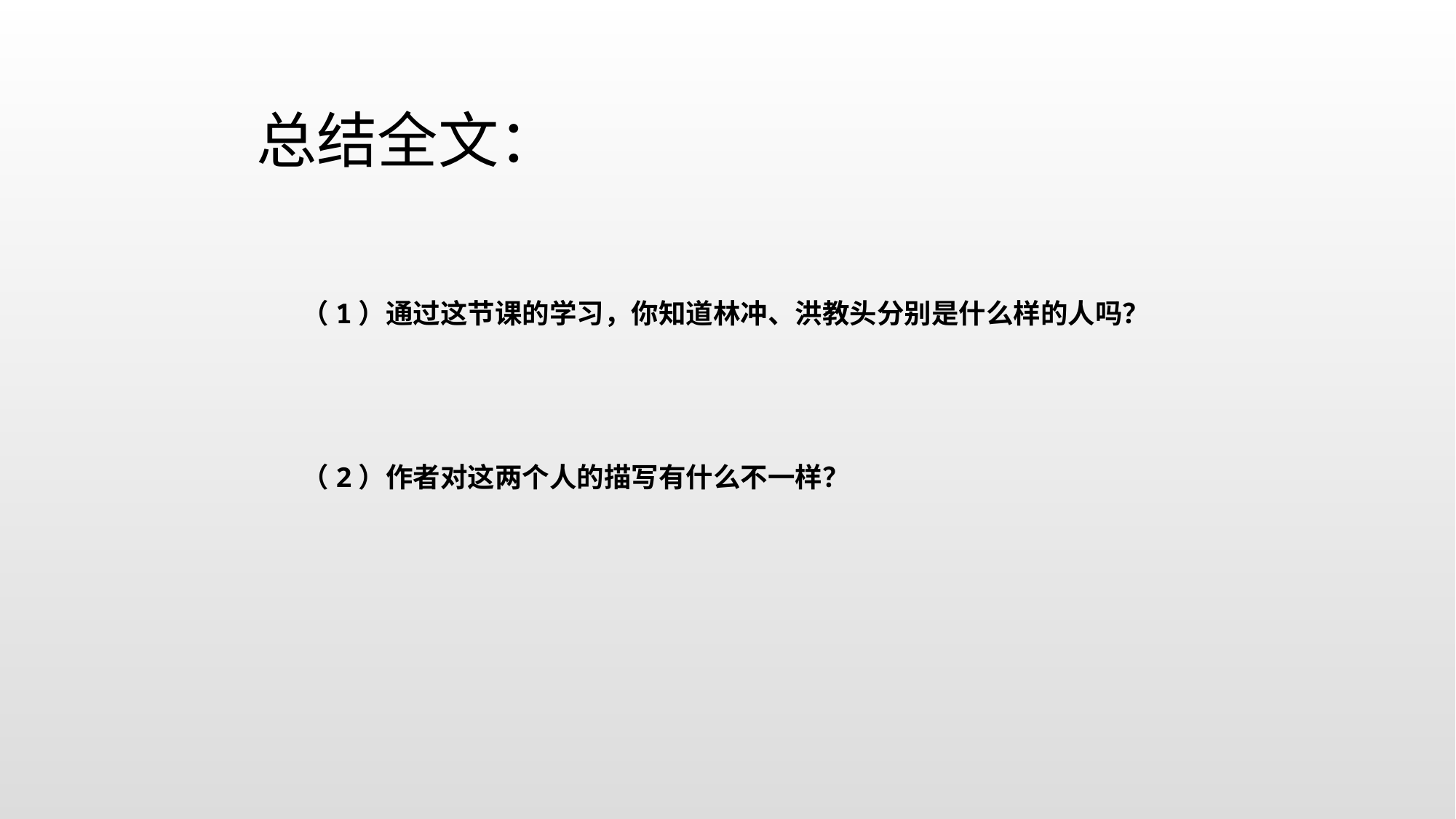

总结全文：
（1）通过这节课的学习，你知道林冲、洪教头分别是什么样的人吗？
（2）作者对这两个人的描写有什么不一样？